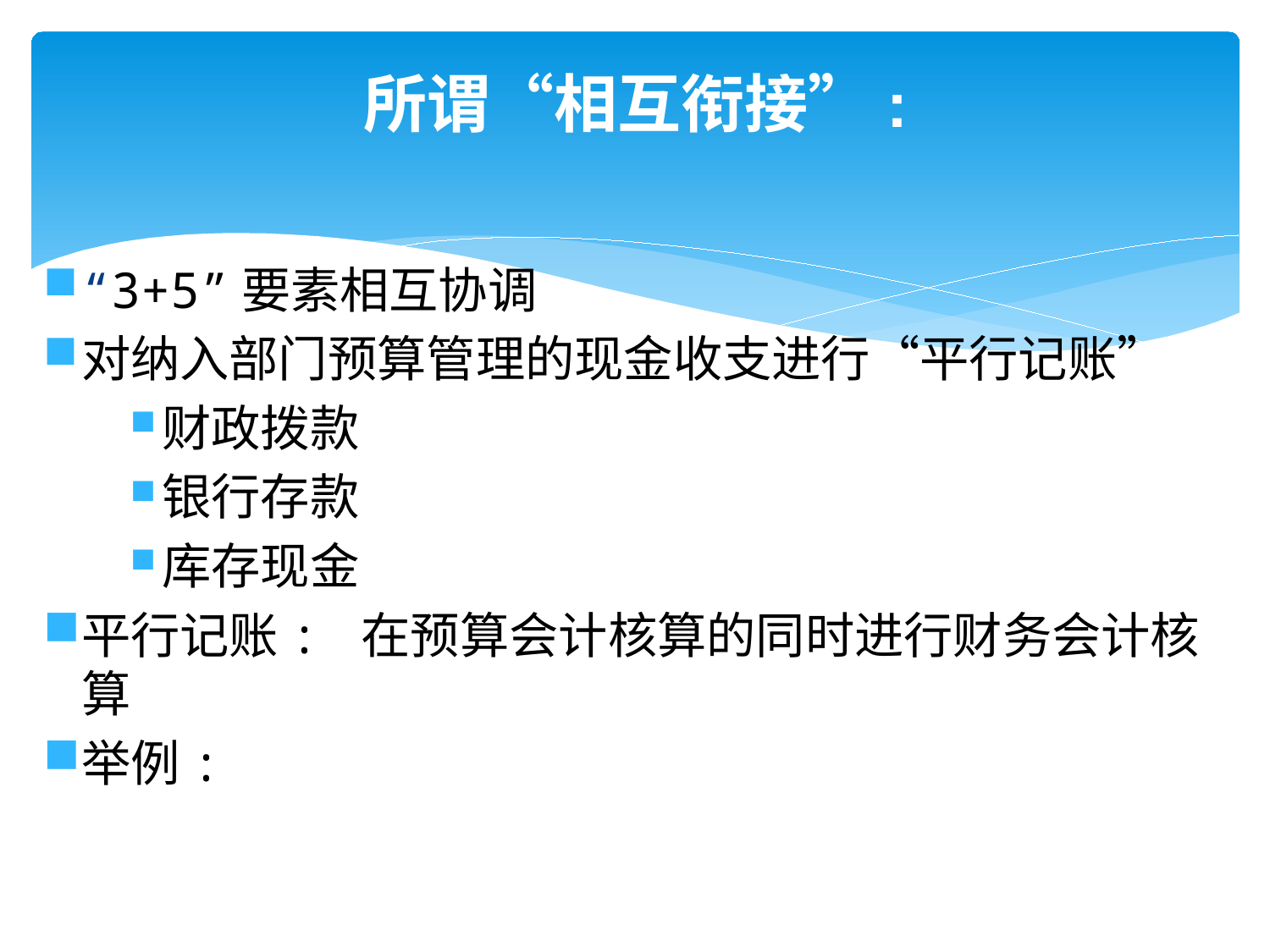

# 所谓“相互衔接”:
“3+5”要素相互协调
对纳入部门预算管理的现金收支进行“平行记账”
财政拨款
银行存款
库存现金
平行记账: 在预算会计核算的同时进行财务会计核算
举例: